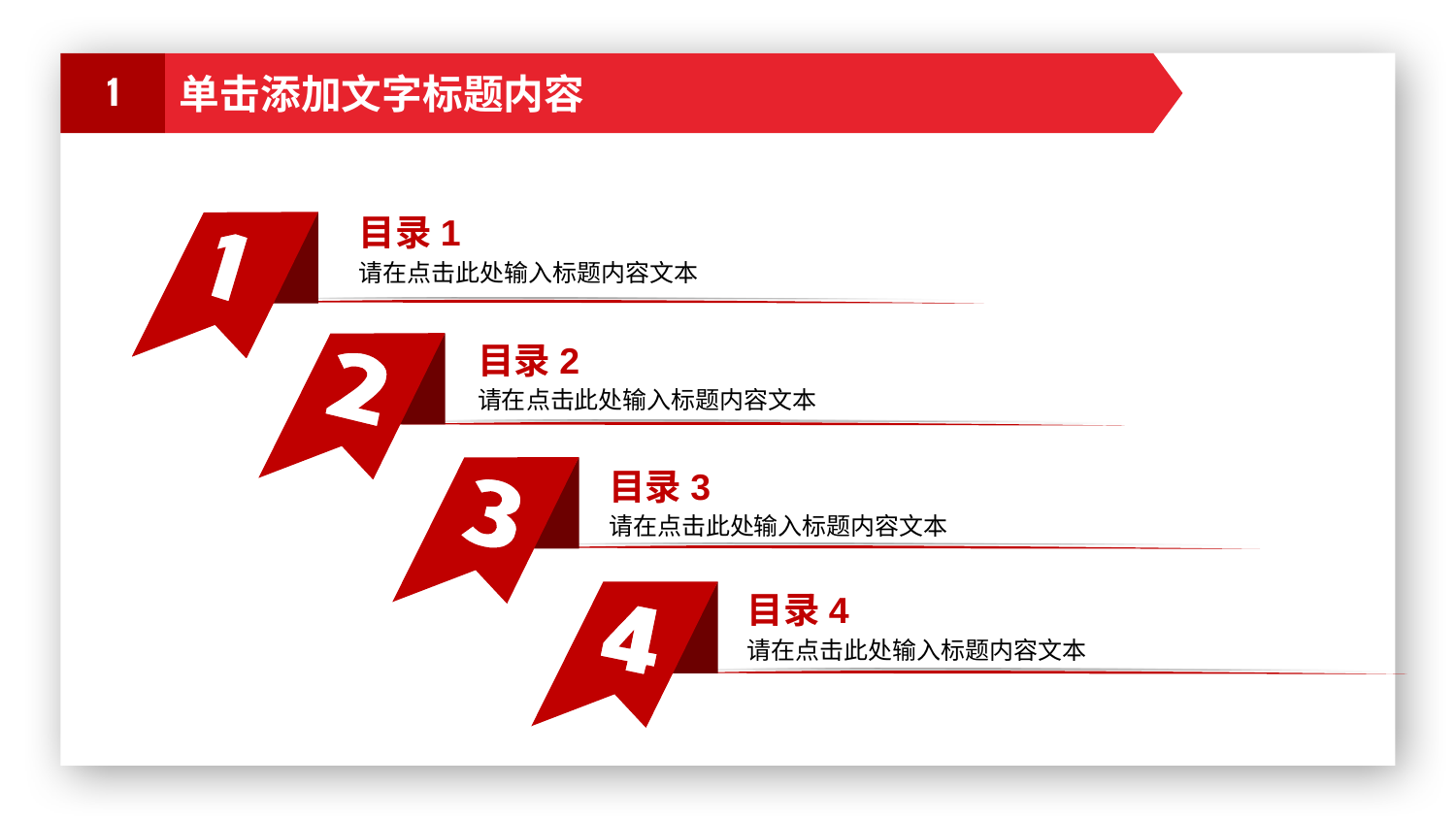

1
单击添加文字标题内容
目录1

请在点击此处输入标题内容文本

目录2

请在点击此处输入标题内容文本

目录3

请在点击此处输入标题内容文本

目录4

请在点击此处输入标题内容文本